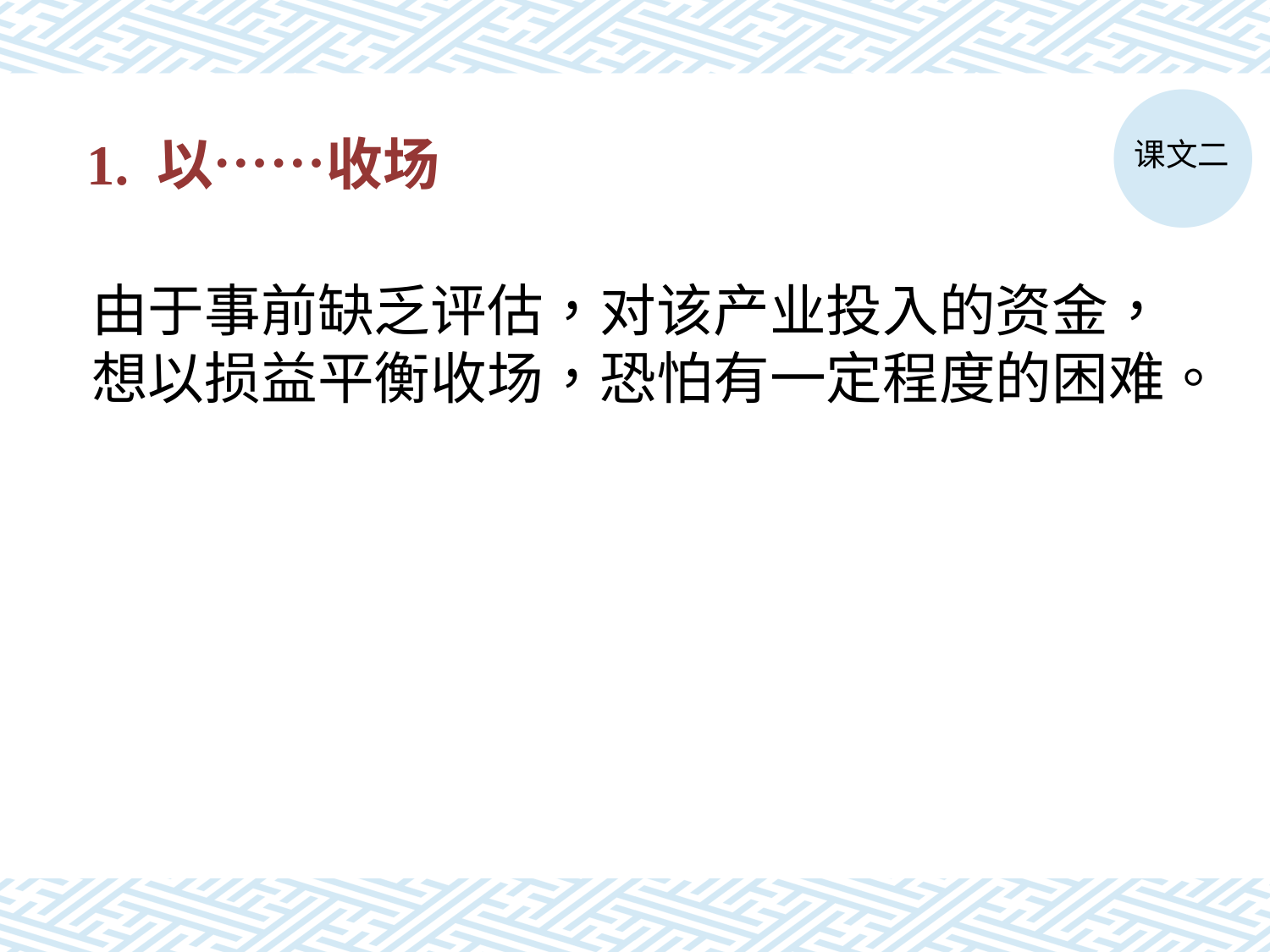

课文二
# 1. 以……收场
由于事前缺乏评估，对该产业投入的资金，想以损益平衡收场，恐怕有一定程度的困难。